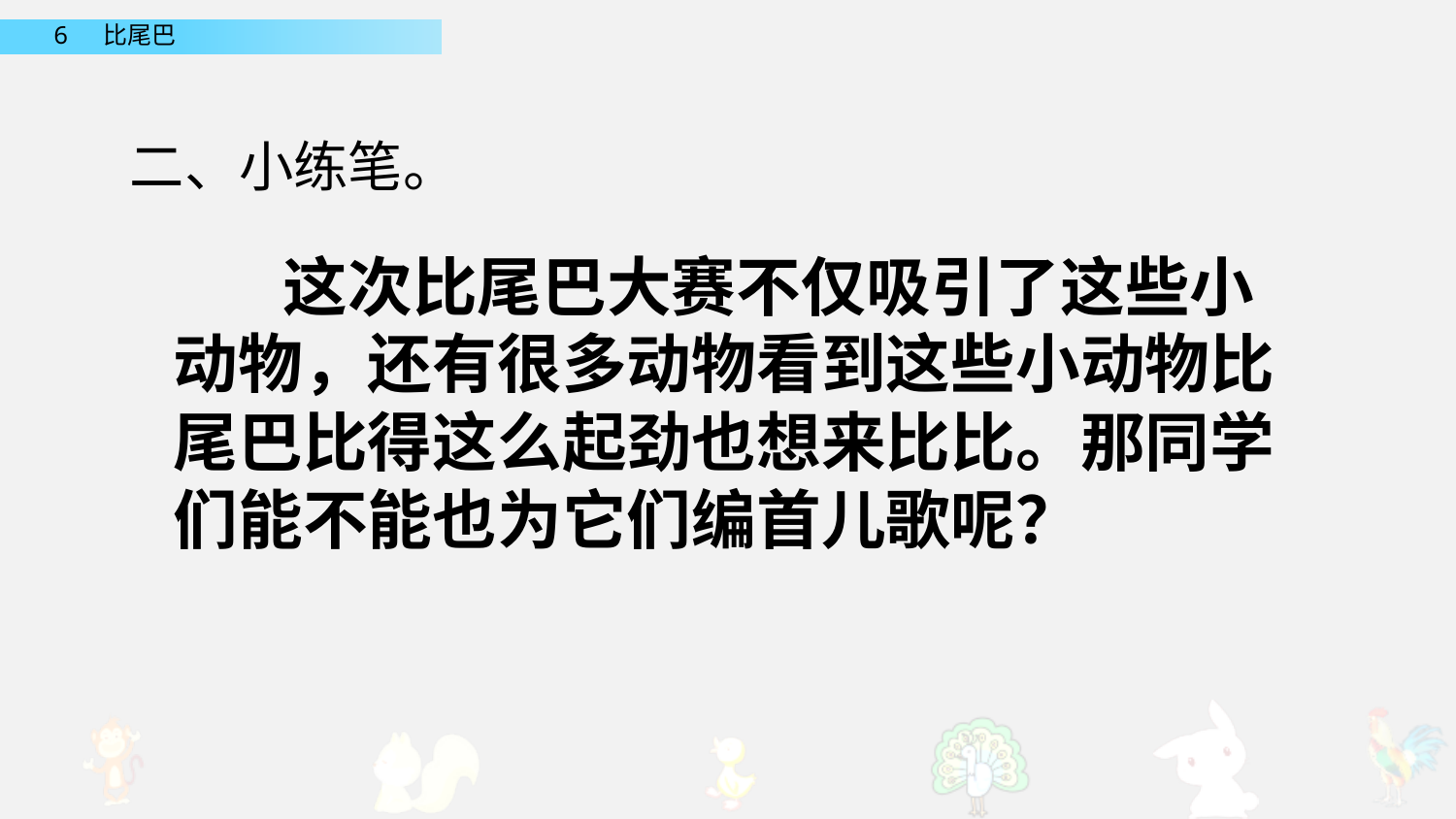

二、小练笔。
              这次比尾巴大赛不仅吸引了这些小动物，还有很多动物看到这些小动物比尾巴比得这么起劲也想来比比。那同学们能不能也为它们编首儿歌呢？